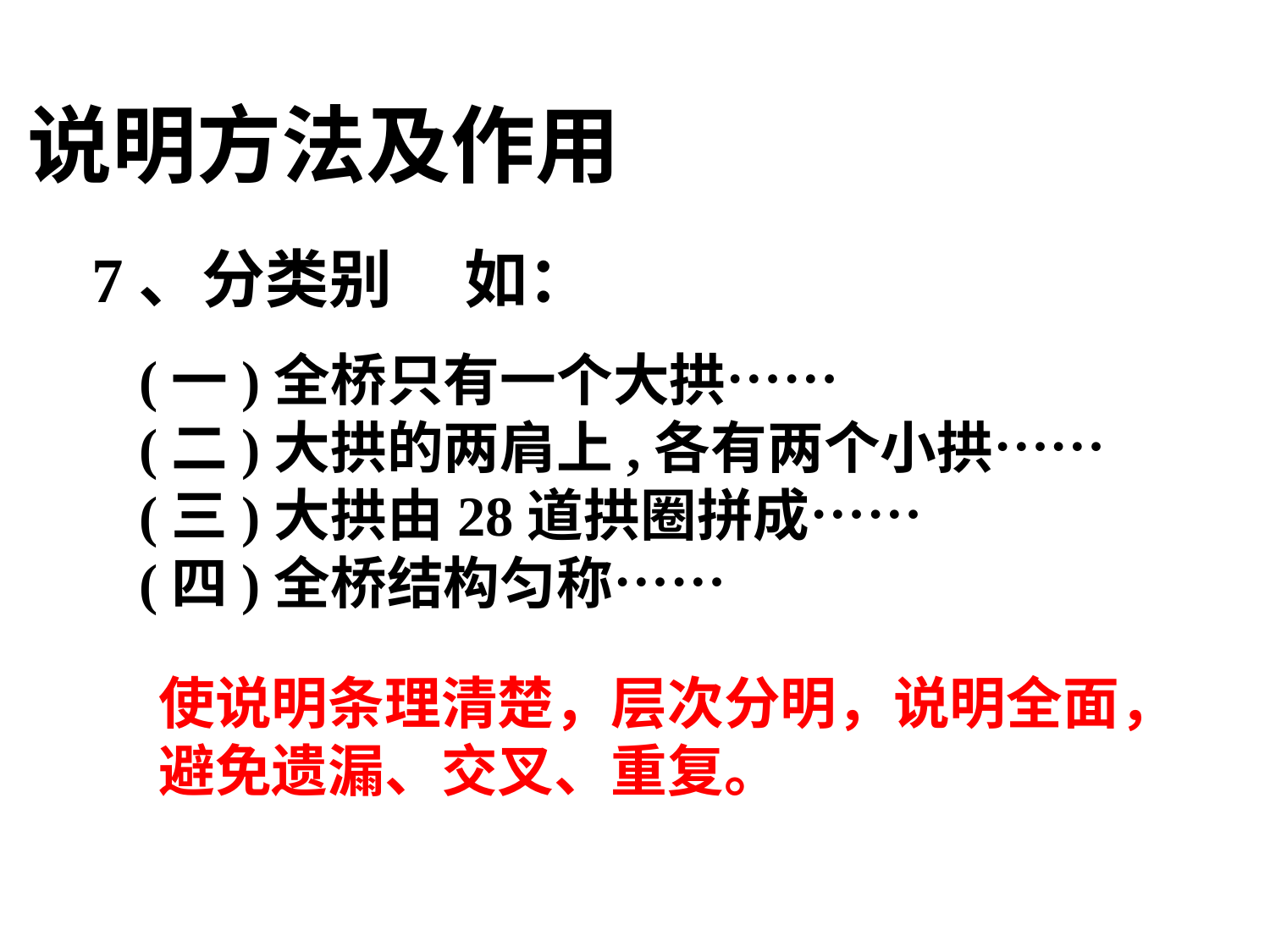

说明方法及作用
7、分类别     如：
(一)全桥只有一个大拱……
(二)大拱的两肩上,各有两个小拱……
(三)大拱由28道拱圈拼成……
(四)全桥结构匀称……
使说明条理清楚，层次分明，说明全面，避免遗漏、交叉、重复。